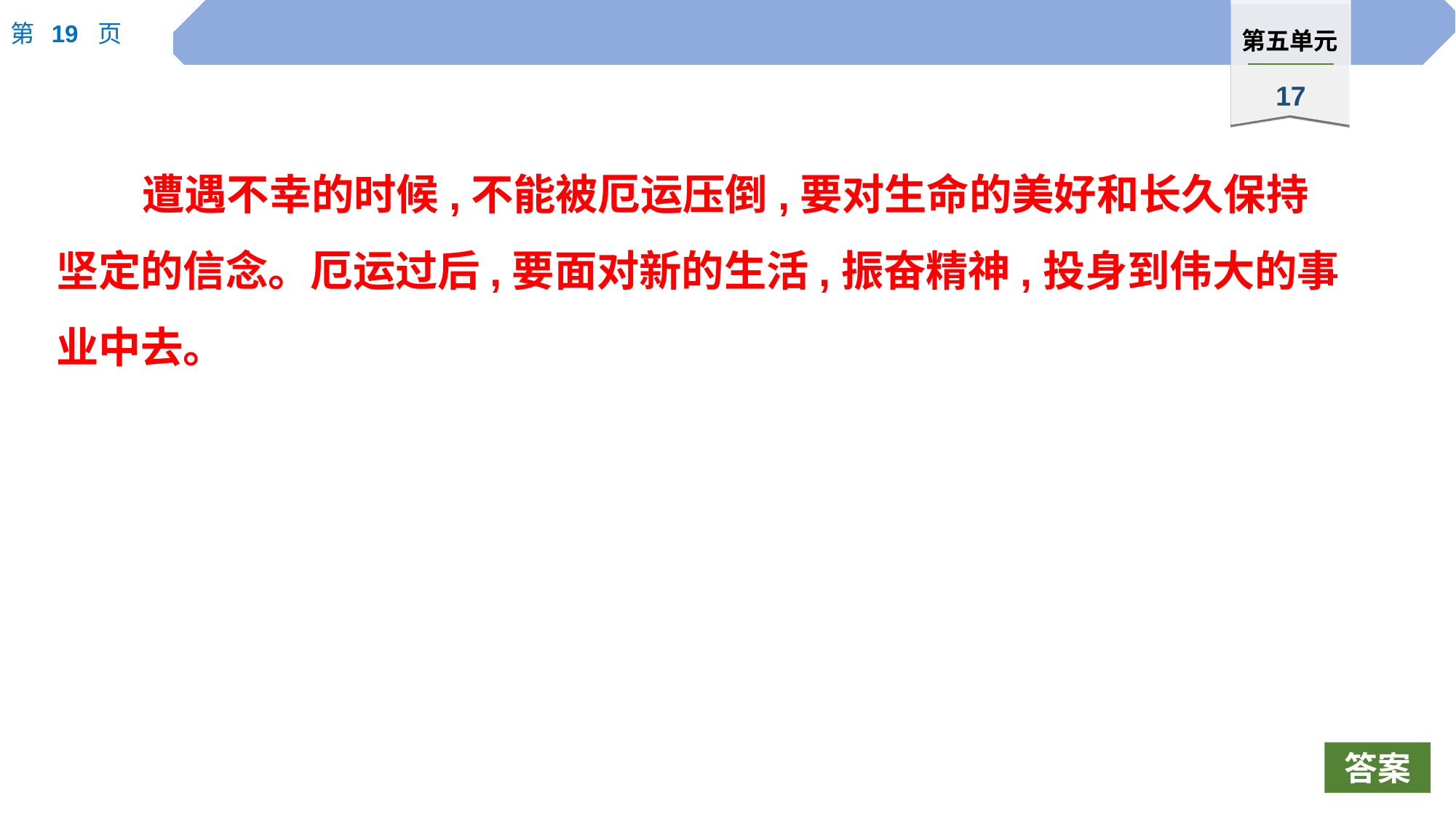

遭遇不幸的时候,不能被厄运压倒,要对生命的美好和长久保持坚定的信念。厄运过后,要面对新的生活,振奋精神,投身到伟大的事业中去。
答案